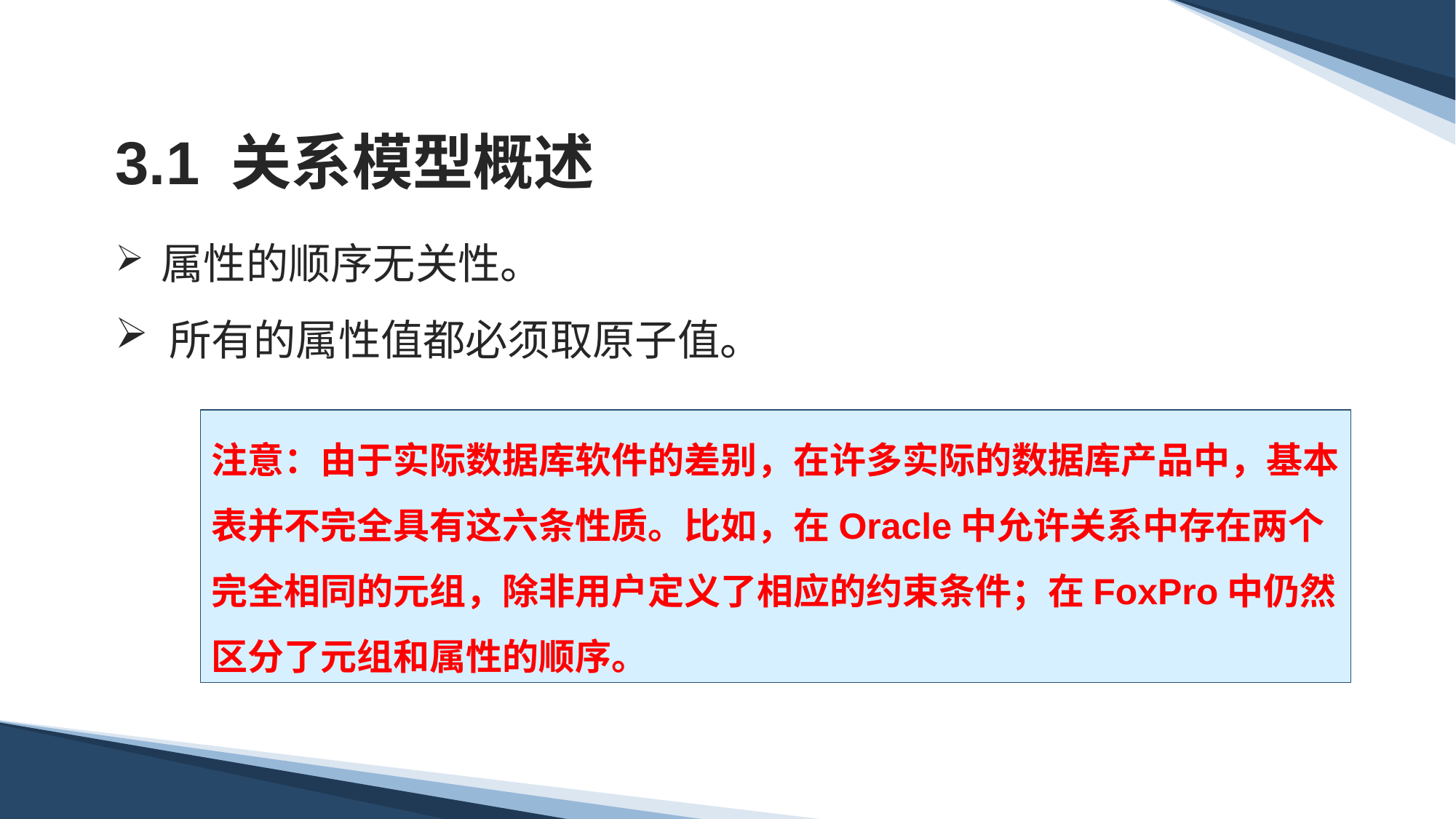

# 3.1 关系模型概述
 属性的顺序无关性。
 所有的属性值都必须取原子值。
注意：由于实际数据库软件的差别，在许多实际的数据库产品中，基本表并不完全具有这六条性质。比如，在Oracle中允许关系中存在两个完全相同的元组，除非用户定义了相应的约束条件；在FoxPro中仍然区分了元组和属性的顺序。